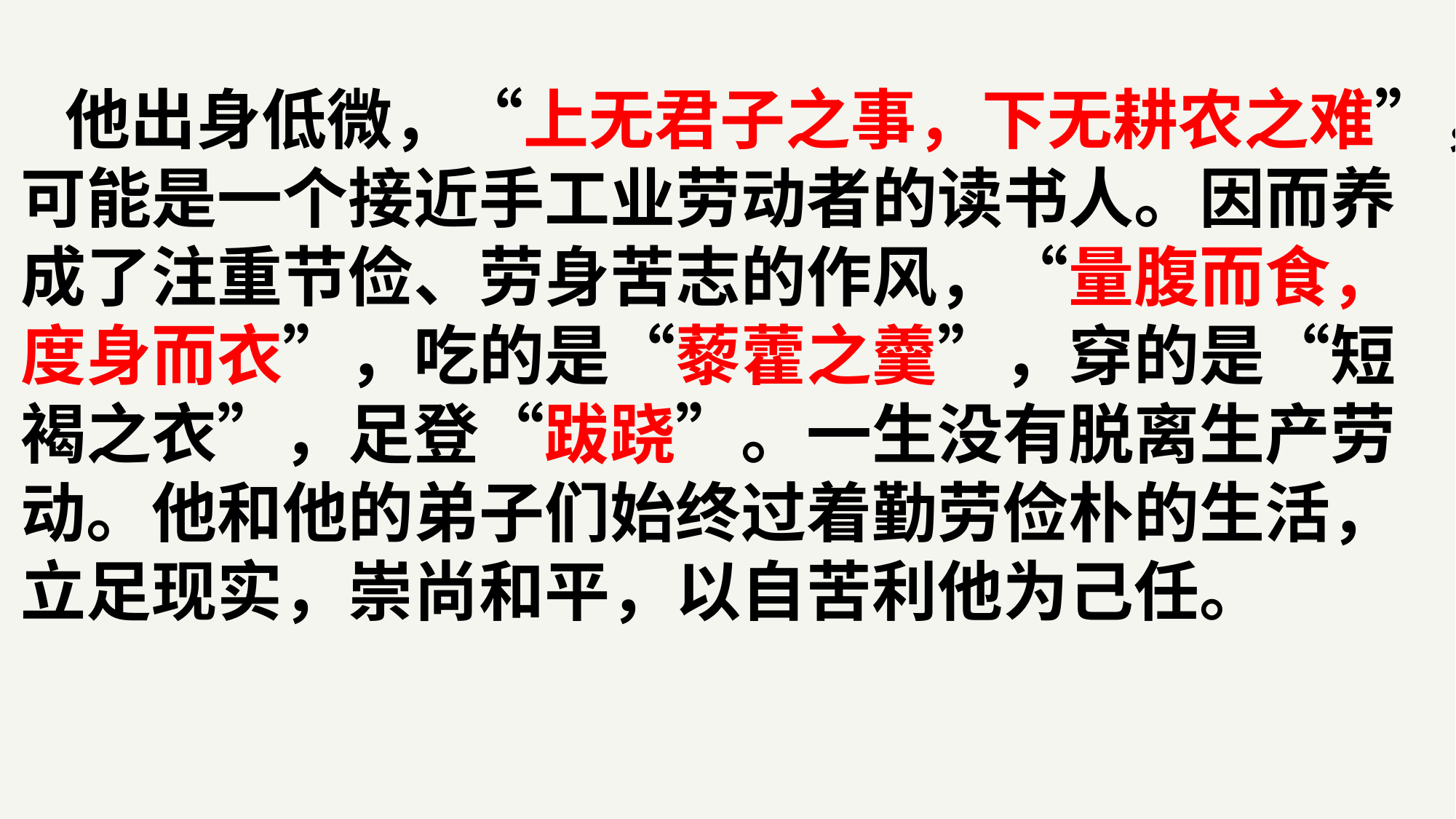

他出身低微，“上无君子之事，下无耕农之难”，可能是一个接近手工业劳动者的读书人。因而养成了注重节俭、劳身苦志的作风，“量腹而食，度身而衣”，吃的是“藜藿之羹”，穿的是“短褐之衣”，足登“跋跷”。一生没有脱离生产劳动。他和他的弟子们始终过着勤劳俭朴的生活，立足现实，崇尚和平，以自苦利他为己任。